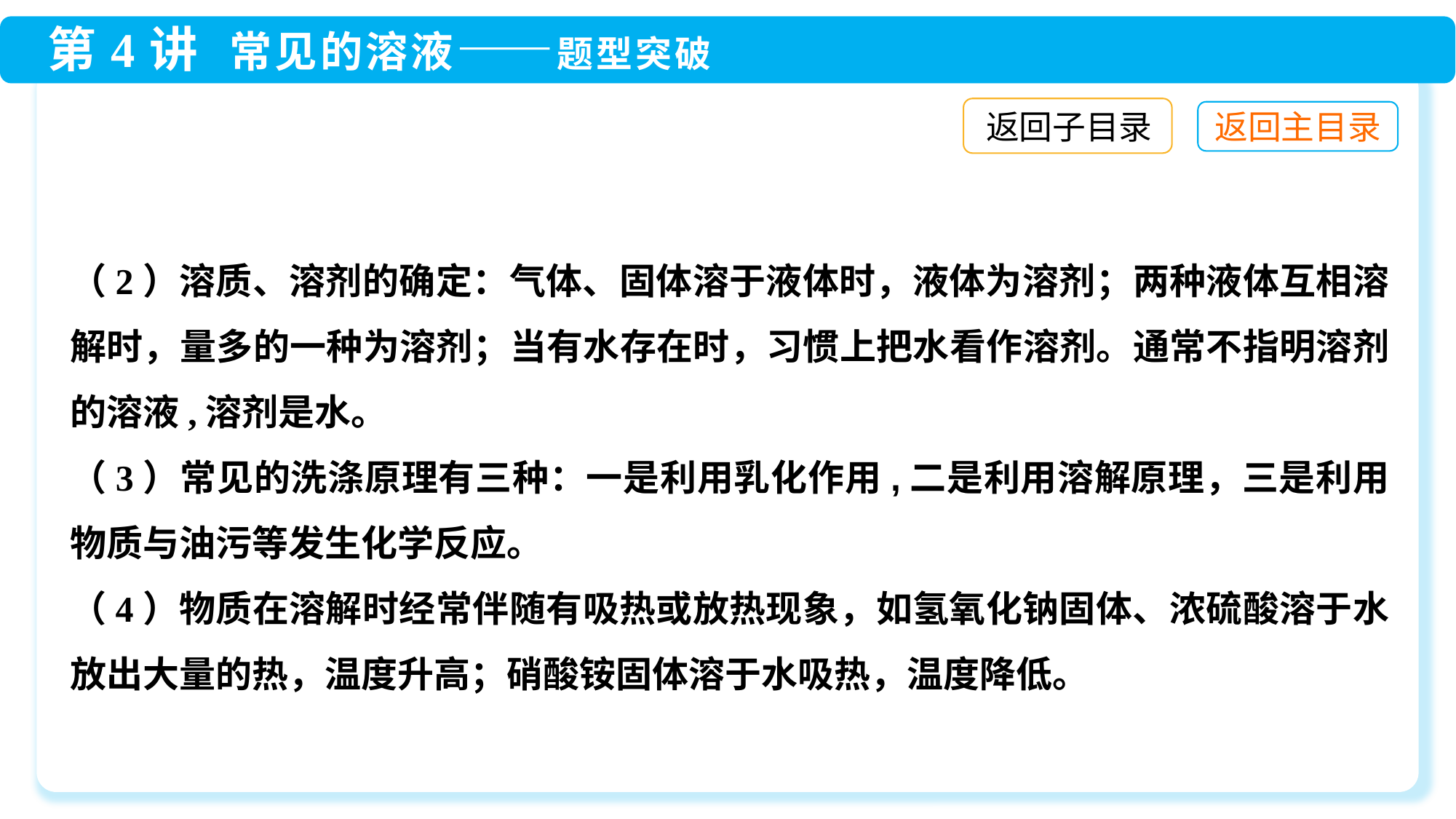

返回子目录
（2）溶质、溶剂的确定：气体、固体溶于液体时，液体为溶剂；两种液体互相溶解时，量多的一种为溶剂；当有水存在时，习惯上把水看作溶剂。通常不指明溶剂的溶液,溶剂是水。
（3）常见的洗涤原理有三种：一是利用乳化作用,二是利用溶解原理，三是利用物质与油污等发生化学反应。
（4）物质在溶解时经常伴随有吸热或放热现象，如氢氧化钠固体、浓硫酸溶于水放出大量的热，温度升高；硝酸铵固体溶于水吸热，温度降低。